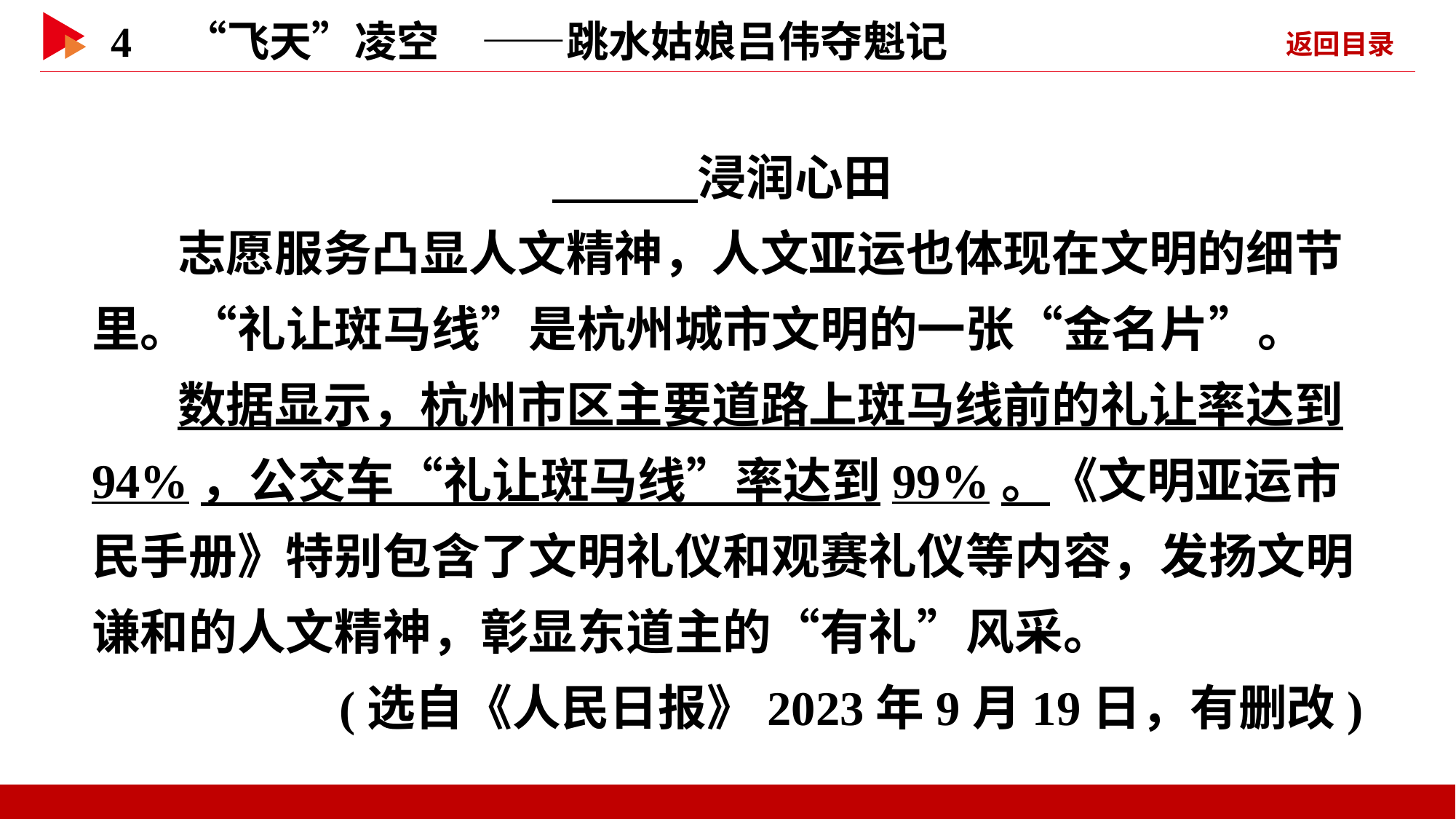

浸润心田
志愿服务凸显人文精神，人文亚运也体现在文明的细节里。“礼让斑马线”是杭州城市文明的一张“金名片”。
数据显示，杭州市区主要道路上斑马线前的礼让率达到94%，公交车“礼让斑马线”率达到99%。《文明亚运市民手册》特别包含了文明礼仪和观赛礼仪等内容，发扬文明谦和的人文精神，彰显东道主的“有礼”风采。
(选自《人民日报》2023年9月19日，有删改)